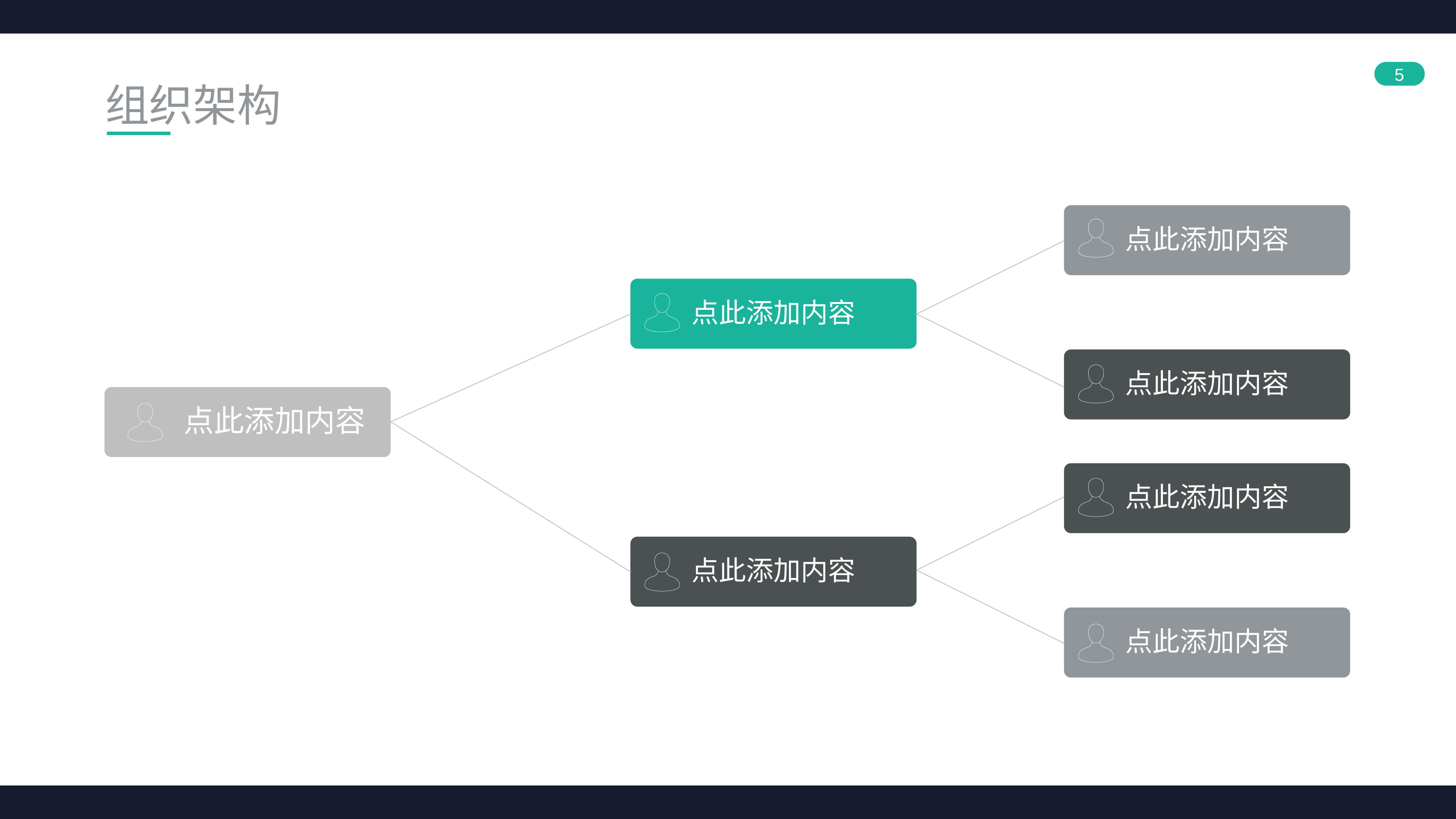

组织架构

点此添加内容

点此添加内容

点此添加内容

点此添加内容

点此添加内容

点此添加内容

点此添加内容